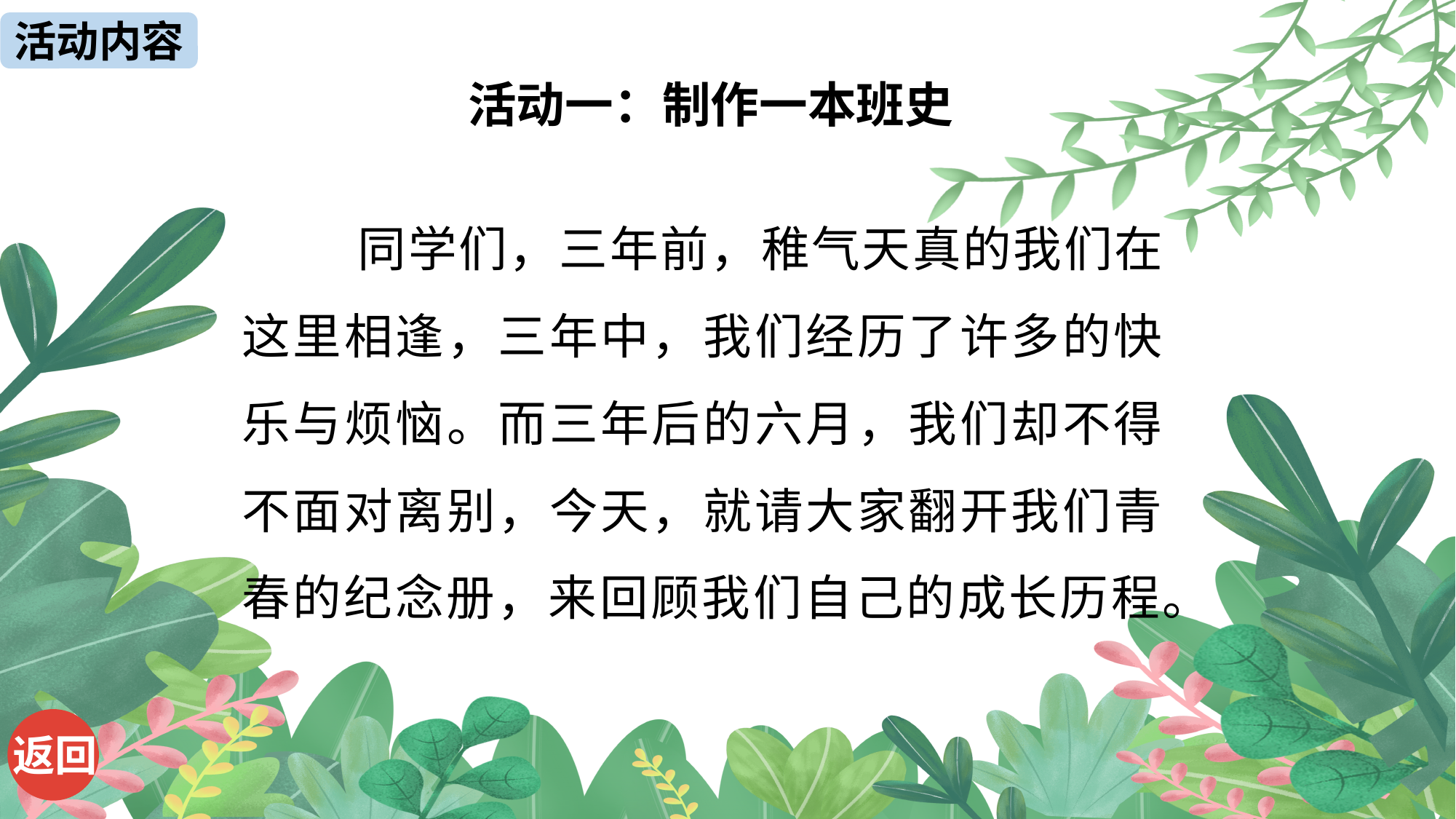

活动内容
活动一：制作一本班史
        同学们，三年前，稚气天真的我们在这里相逢，三年中，我们经历了许多的快乐与烦恼。而三年后的六月，我们却不得不面对离别，今天，就请大家翻开我们青春的纪念册，来回顾我们自己的成长历程。

返回